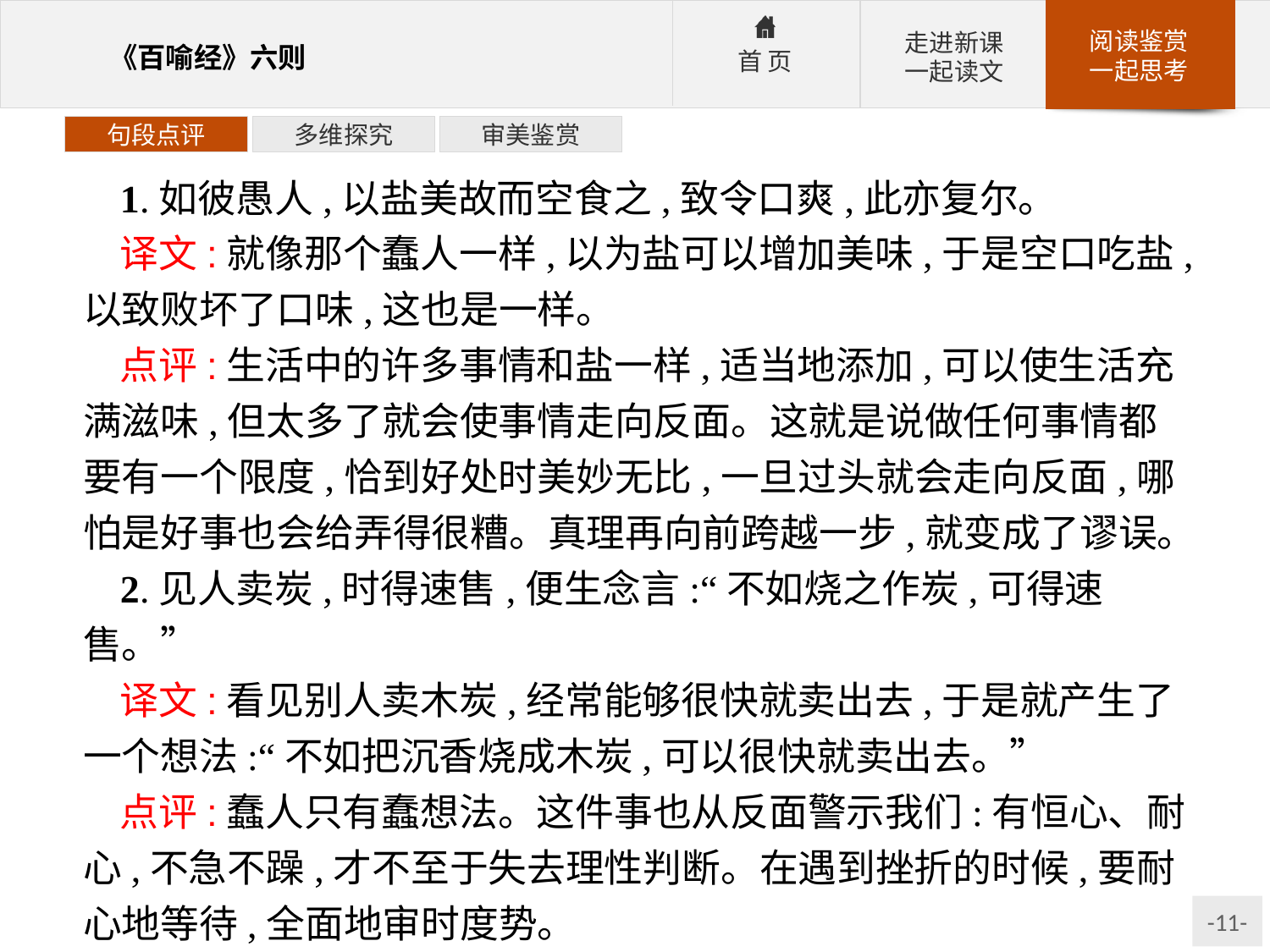

句段点评
多维探究
审美鉴赏
1.如彼愚人,以盐美故而空食之,致令口爽,此亦复尔。
译文:就像那个蠢人一样,以为盐可以增加美味,于是空口吃盐,以致败坏了口味,这也是一样。
点评:生活中的许多事情和盐一样,适当地添加,可以使生活充满滋味,但太多了就会使事情走向反面。这就是说做任何事情都要有一个限度,恰到好处时美妙无比,一旦过头就会走向反面,哪怕是好事也会给弄得很糟。真理再向前跨越一步,就变成了谬误。
2.见人卖炭,时得速售,便生念言:“不如烧之作炭,可得速售。”
译文:看见别人卖木炭,经常能够很快就卖出去,于是就产生了一个想法:“不如把沉香烧成木炭,可以很快就卖出去。”
点评:蠢人只有蠢想法。这件事也从反面警示我们:有恒心、耐心,不急不躁,才不至于失去理性判断。在遇到挫折的时候,要耐心地等待,全面地审时度势。